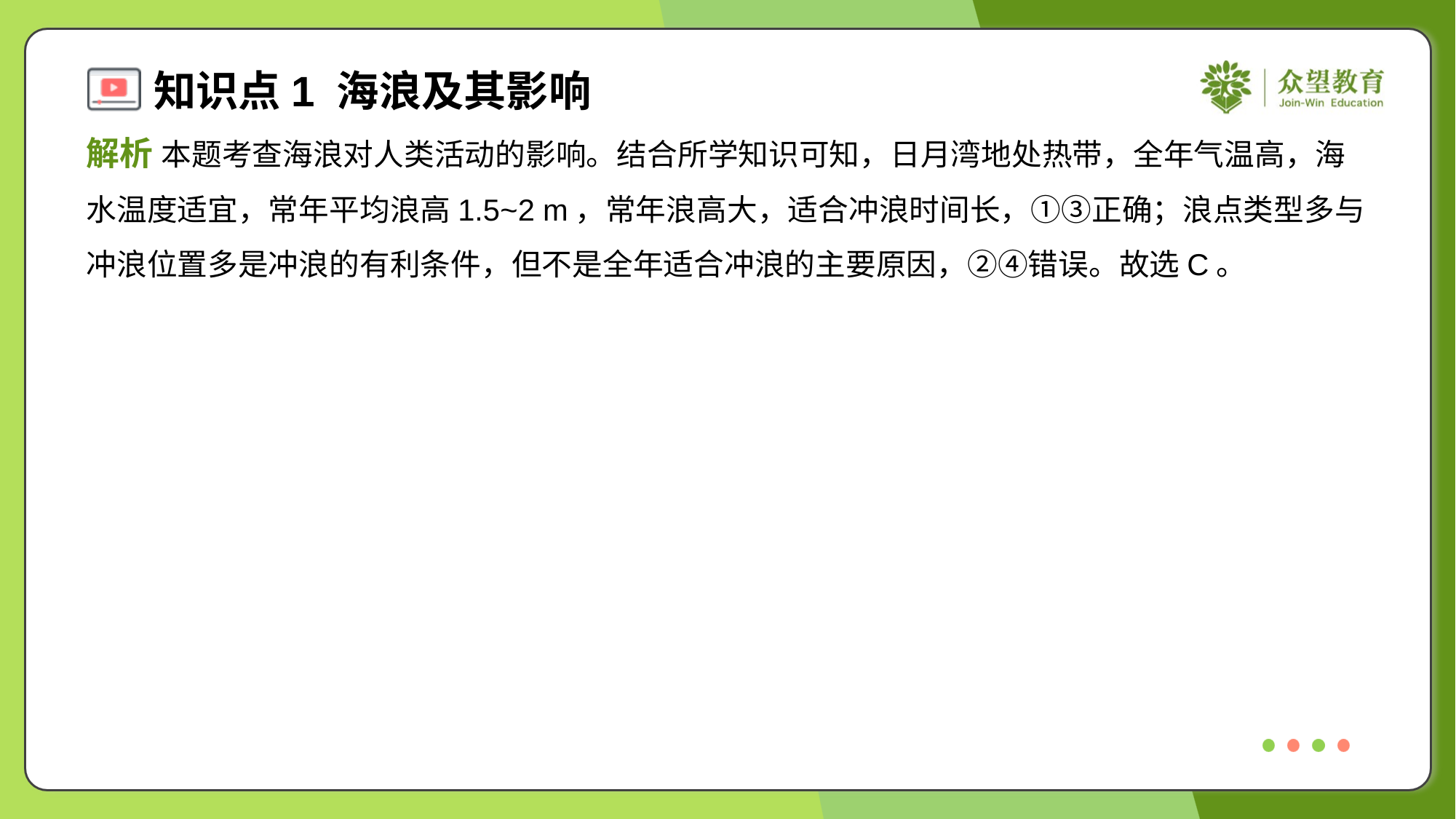

解析 本题考查海浪对人类活动的影响。结合所学知识可知，日月湾地处热带，全年气温高，海
水温度适宜，常年平均浪高1.5~2 m，常年浪高大，适合冲浪时间长，①③正确；浪点类型多与
冲浪位置多是冲浪的有利条件，但不是全年适合冲浪的主要原因，②④错误。故选C。